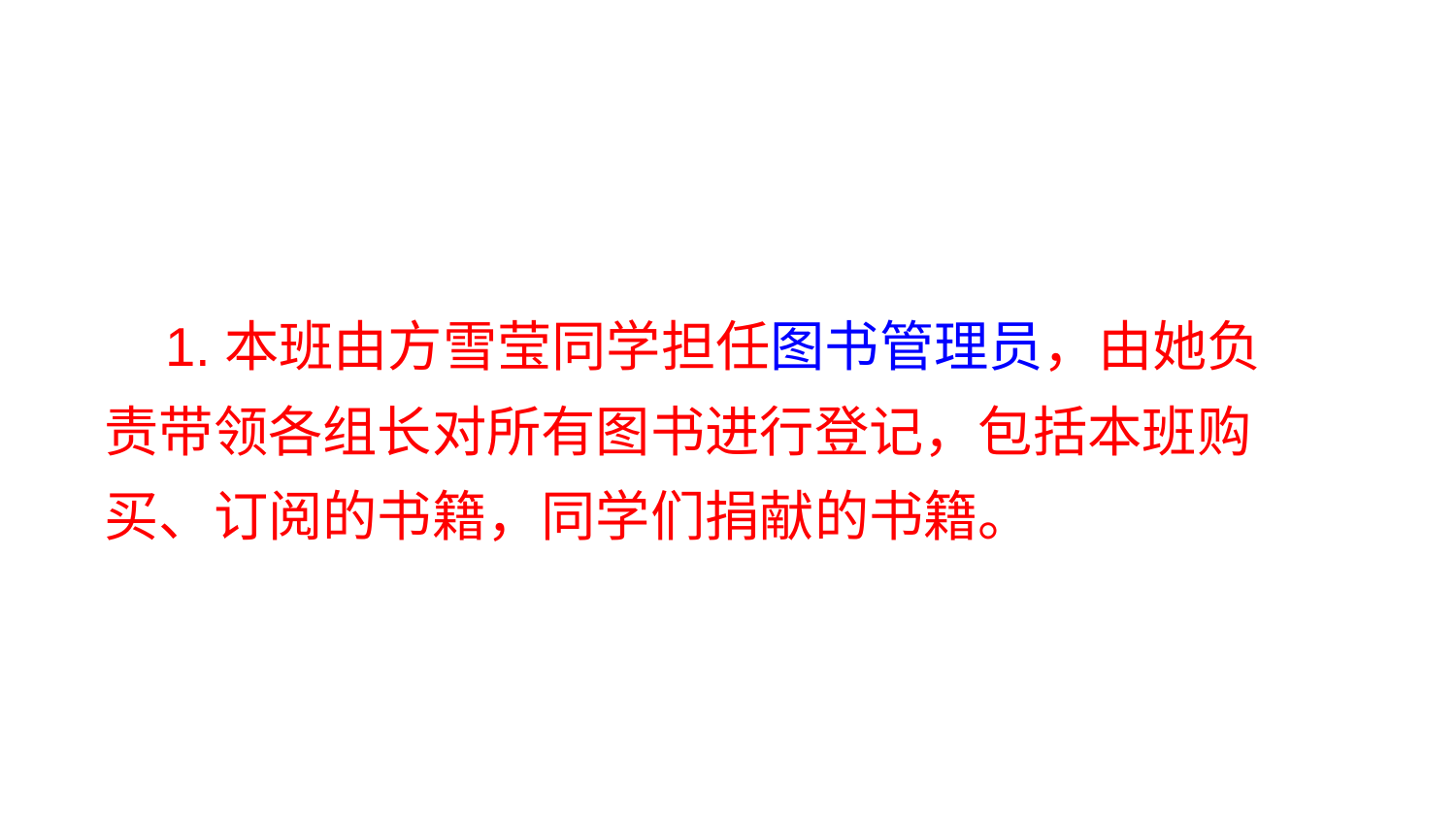

1.本班由方雪莹同学担任图书管理员，由她负责带领各组长对所有图书进行登记，包括本班购买、订阅的书籍，同学们捐献的书籍。